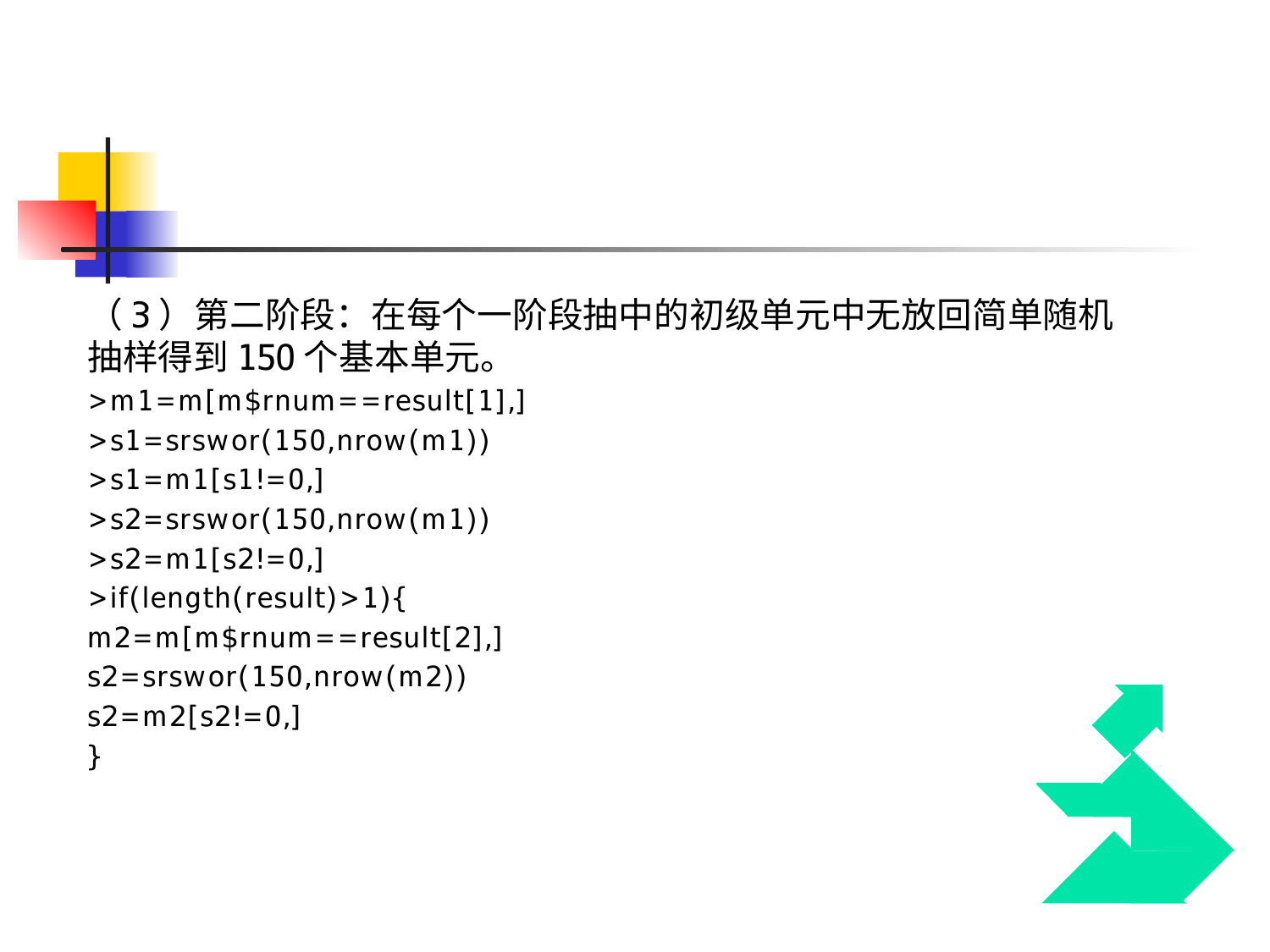

（3）第二阶段：在每个一阶段抽中的初级单元中无放回简单随机抽样得到150个基本单元。
>m1=m[m$rnum==result[1],]
>s1=srswor(150,nrow(m1))
>s1=m1[s1!=0,]
>s2=srswor(150,nrow(m1))
>s2=m1[s2!=0,]
>if(length(result)>1){
m2=m[m$rnum==result[2],]
s2=srswor(150,nrow(m2))
s2=m2[s2!=0,]
}